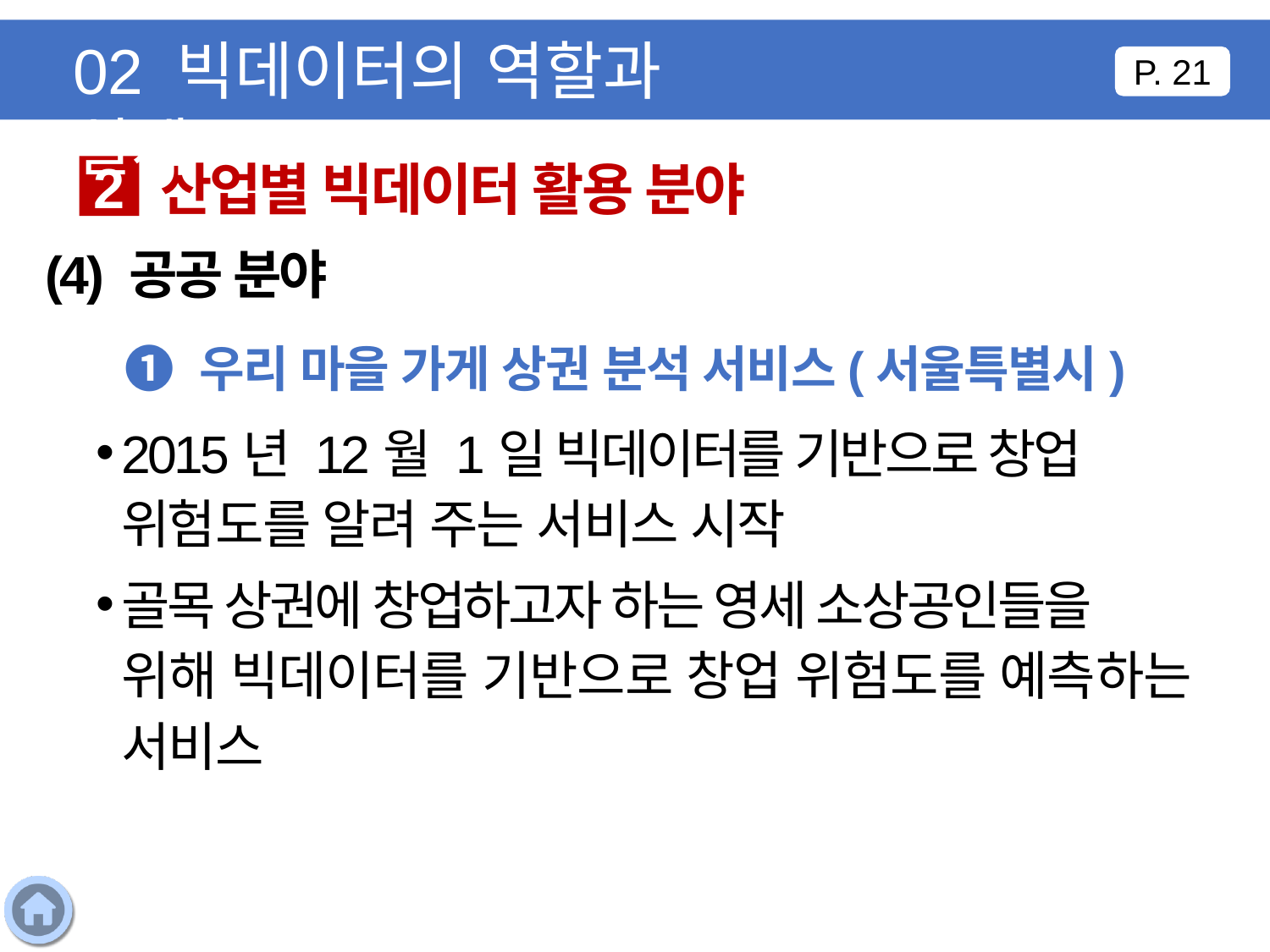

02 빅데이터의 역할과 실제
P. 21
산업별 빅데이터 활용 분야
2
(4) 공공 분야
❶ 우리 마을 가게 상권 분석 서비스(서울특별시)
2015년 12월 1일 빅데이터를 기반으로 창업 위험도를 알려 주는 서비스 시작
골목 상권에 창업하고자 하는 영세 소상공인들을 위해 빅데이터를 기반으로 창업 위험도를 예측하는 서비스